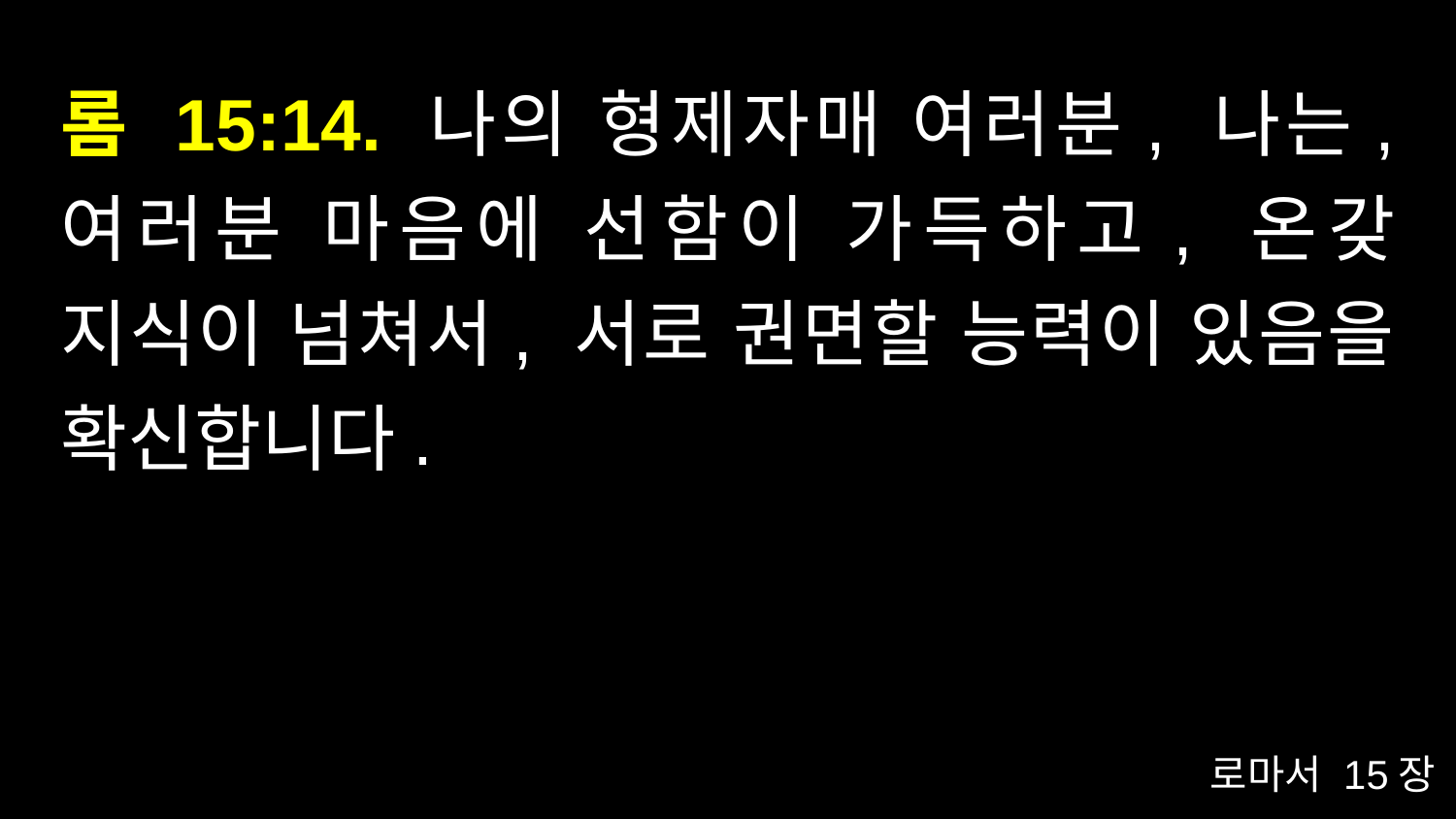

# 롬 15:14. 나의 형제자매 여러분, 나는, 여러분 마음에 선함이 가득하고, 온갖 지식이 넘쳐서, 서로 권면할 능력이 있음을 확신합니다.
로마서 15장